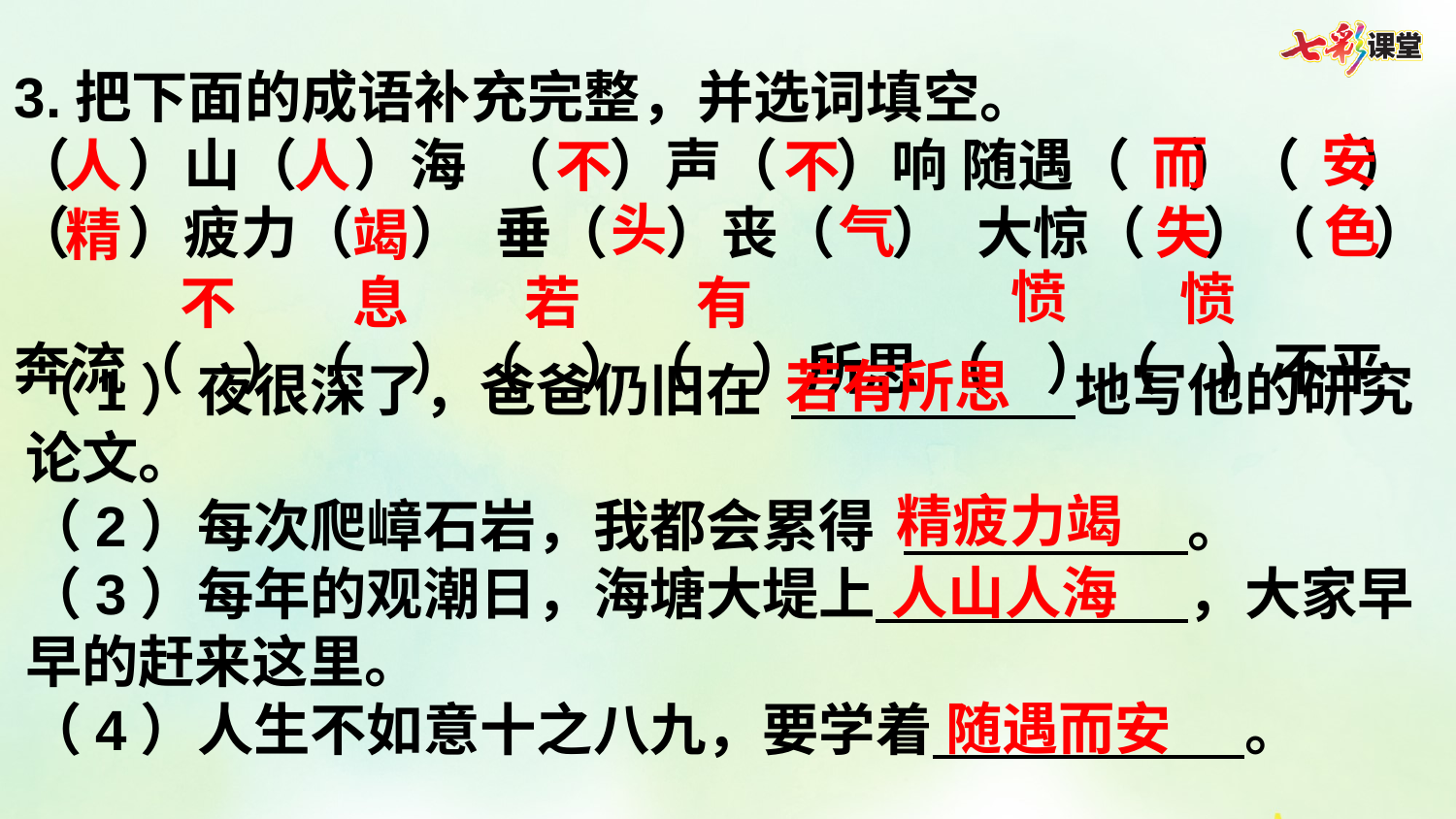

3.把下面的成语补充完整，并选词填空。
（  ）山（  ）海 （  ）声（  ）响 随遇（  ）（  ）  （  ）疲力（  ） 垂（  ）丧（  ） 大惊（  ）（  ）
奔流（  ）（  ）（  ）（  ）所思 （  ）（  ）不平
安
而
人
人
不
不
头
气
色
失
精
竭
愤
愤
不
息
若
有
若有所思
（1）夜很深了，爸爸仍旧在           地写他的研究论文。
（2）每次爬嶂石岩，我都会累得           。
（3）每年的观潮日，海塘大堤上           ，大家早早的赶来这里。
（4）人生不如意十之八九，要学着           。
精疲力竭
人山人海
随遇而安